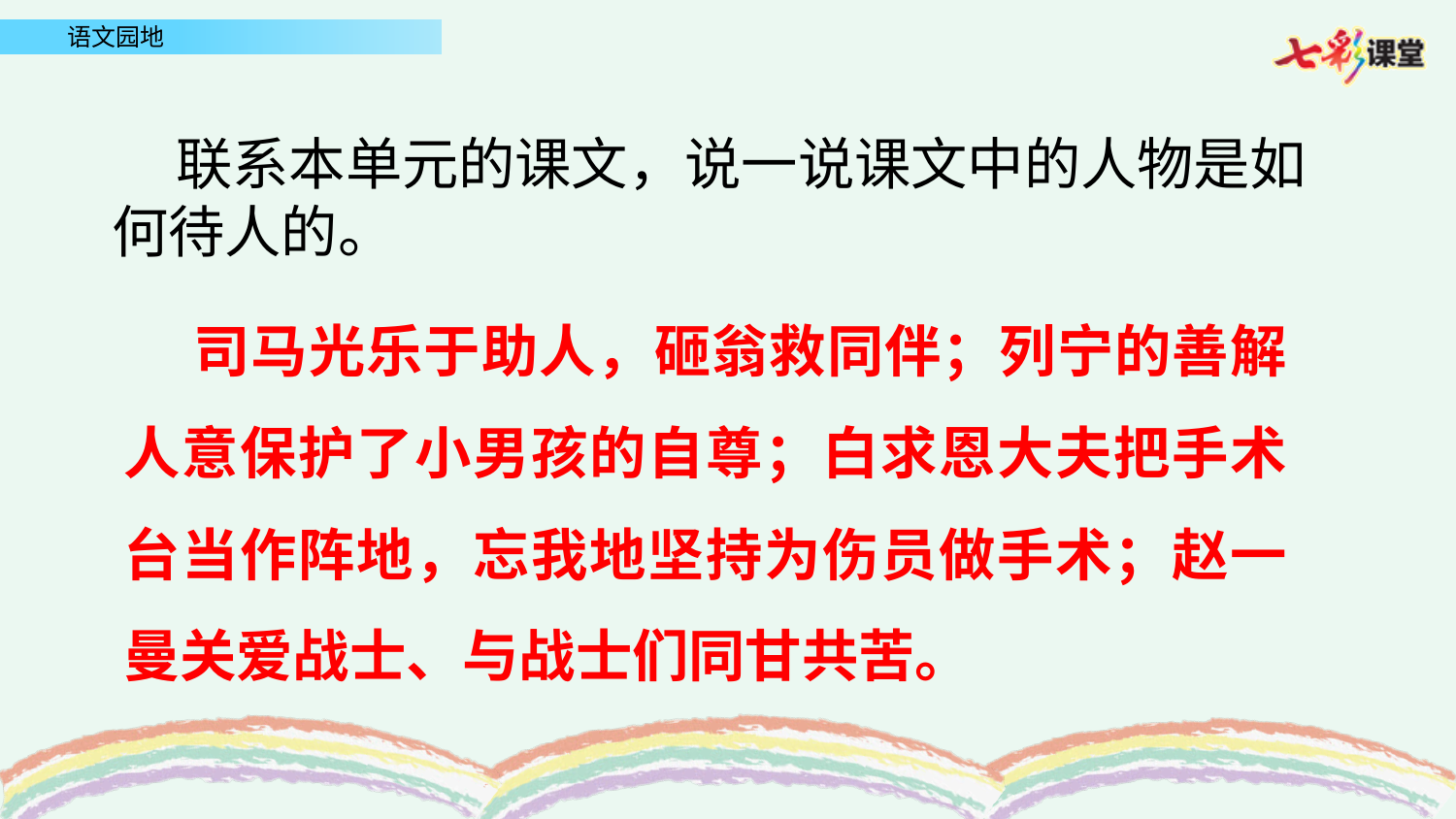

联系本单元的课文，说一说课文中的人物是如何待人的。
    司马光乐于助人，砸翁救同伴；列宁的善解人意保护了小男孩的自尊；白求恩大夫把手术台当作阵地，忘我地坚持为伤员做手术；赵一曼关爱战士、与战士们同甘共苦。